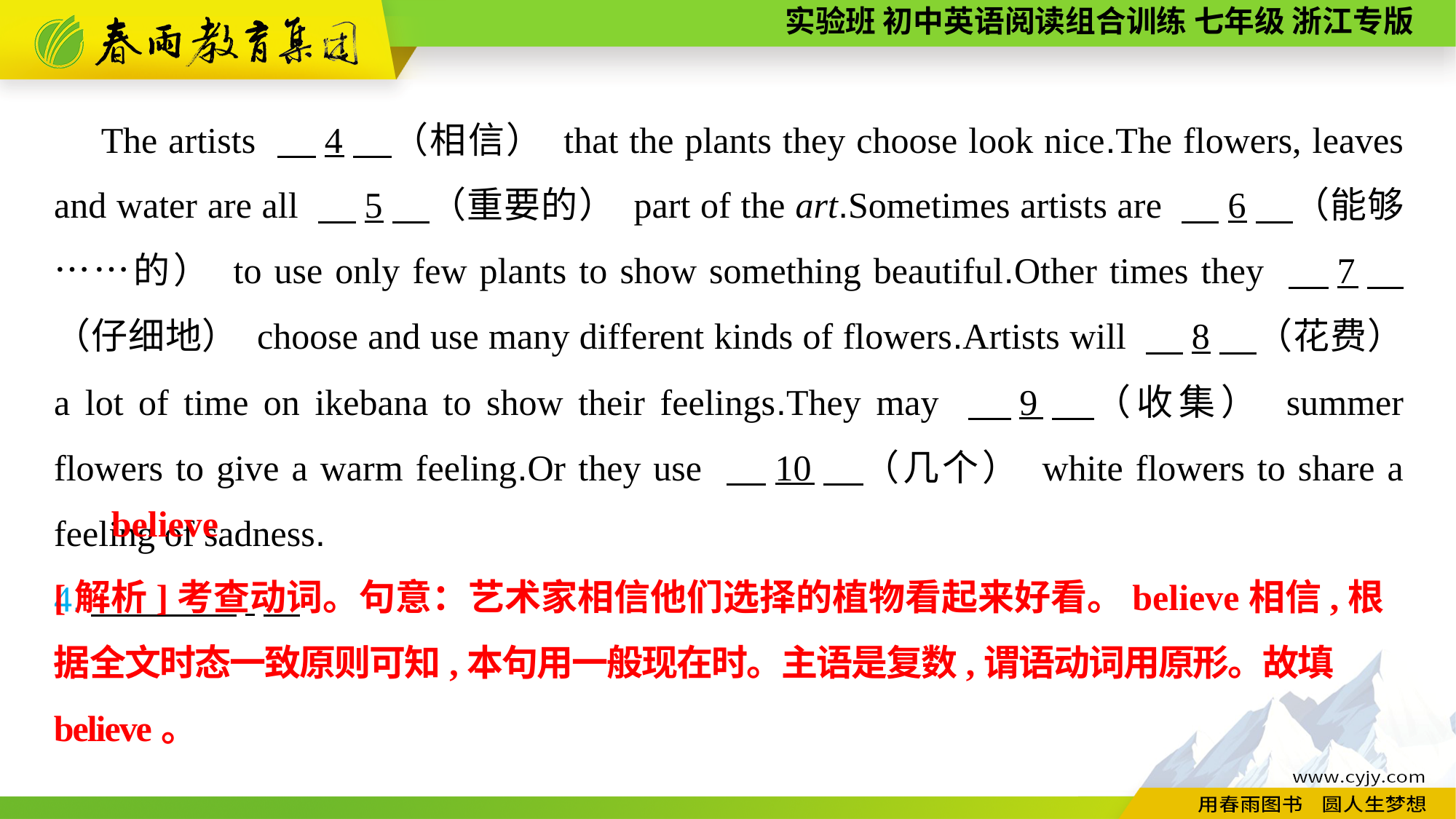

The artists 　4　（相信） that the plants they choose look nice.The flowers, leaves and water are all 　5　（重要的） part of the art.Sometimes artists are 　6　（能够……的） to use only few plants to show something beautiful.Other times they 　7　（仔细地） choose and use many different kinds of flowers.Artists will 　8　（花费） a lot of time on ikebana to show their feelings.They may 　9　（收集） summer flowers to give a warm feeling.Or they use 　10　（几个） white flowers to share a feeling of sadness.
4.　　　　.
believe
[解析]考查动词。句意：艺术家相信他们选择的植物看起来好看。believe相信,根据全文时态一致原则可知,本句用一般现在时。主语是复数,谓语动词用原形。故填believe。